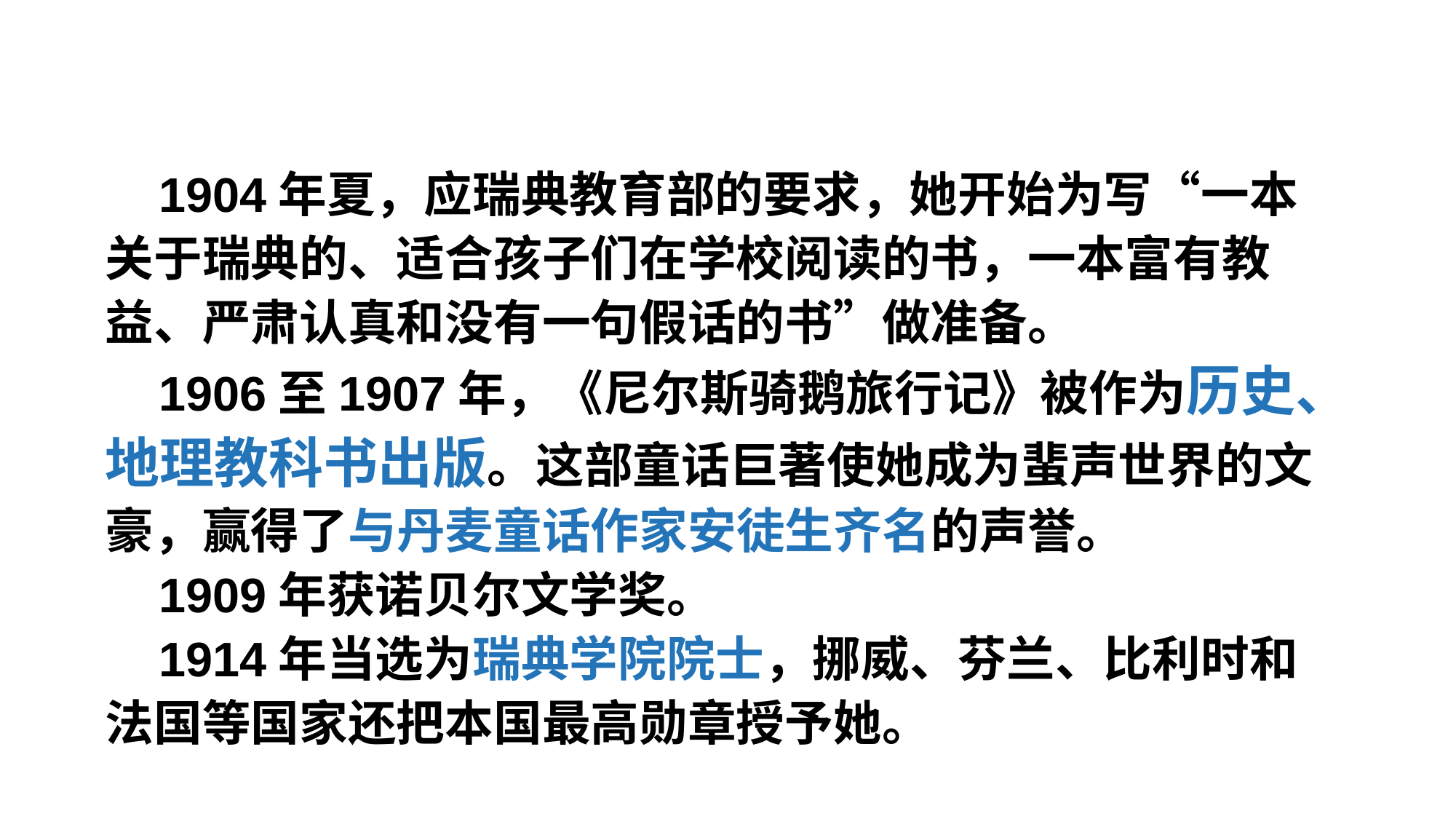

1904年夏，应瑞典教育部的要求，她开始为写“一本关于瑞典的、适合孩子们在学校阅读的书，一本富有教益、严肃认真和没有一句假话的书”做准备。
    1906至1907年，《尼尔斯骑鹅旅行记》被作为历史、地理教科书出版。这部童话巨著使她成为蜚声世界的文豪，赢得了与丹麦童话作家安徒生齐名的声誉。
    1909年获诺贝尔文学奖。
    1914年当选为瑞典学院院士，挪威、芬兰、比利时和法国等国家还把本国最高勋章授予她。